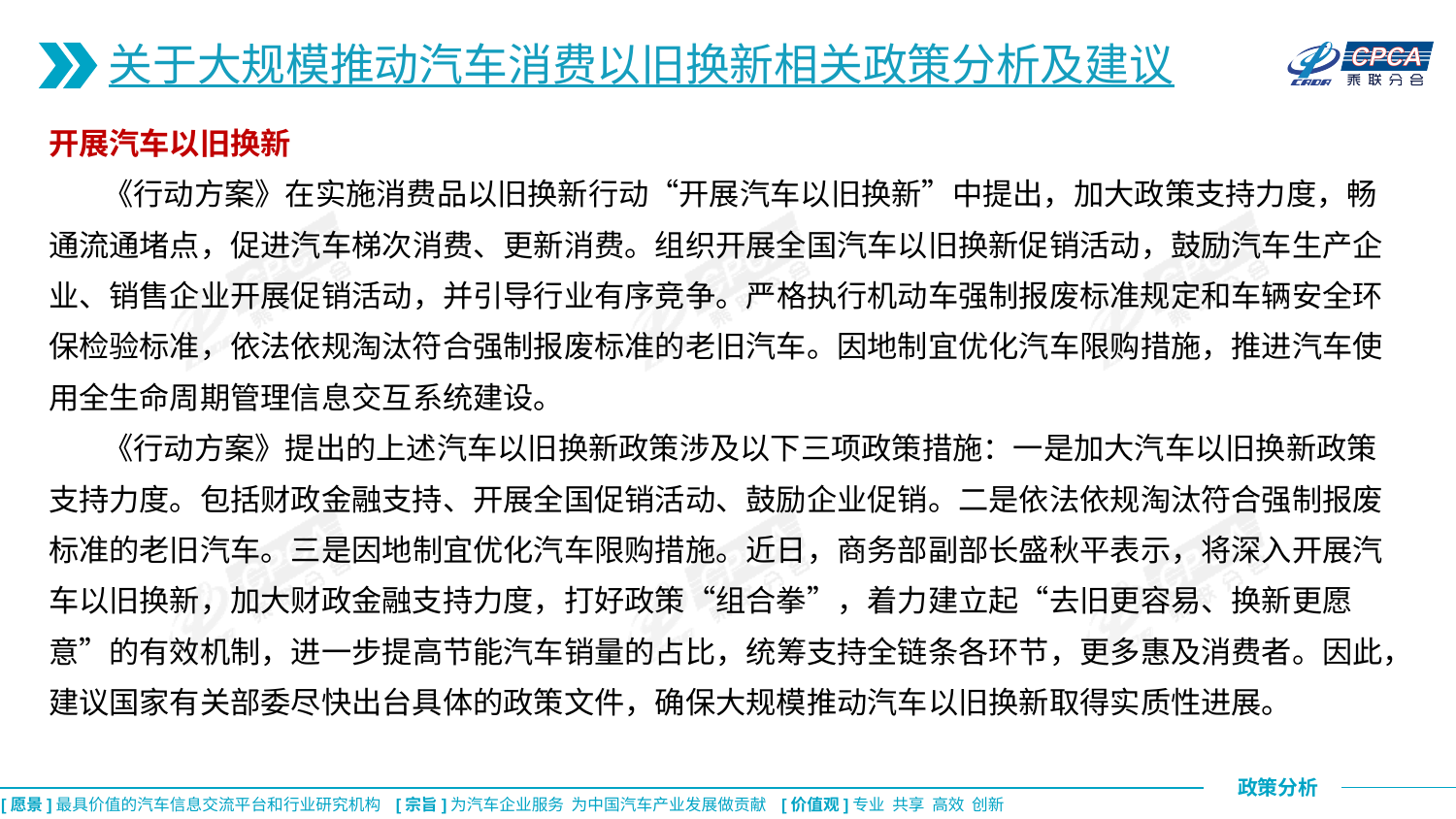

关于大规模推动汽车消费以旧换新相关政策分析及建议
开展汽车以旧换新
       《行动方案》在实施消费品以旧换新行动“开展汽车以旧换新”中提出，加大政策支持力度，畅通流通堵点，促进汽车梯次消费、更新消费。组织开展全国汽车以旧换新促销活动，鼓励汽车生产企业、销售企业开展促销活动，并引导行业有序竞争。严格执行机动车强制报废标准规定和车辆安全环保检验标准，依法依规淘汰符合强制报废标准的老旧汽车。因地制宜优化汽车限购措施，推进汽车使用全生命周期管理信息交互系统建设。
       《行动方案》提出的上述汽车以旧换新政策涉及以下三项政策措施：一是加大汽车以旧换新政策支持力度。包括财政金融支持、开展全国促销活动、鼓励企业促销。二是依法依规淘汰符合强制报废标准的老旧汽车。三是因地制宜优化汽车限购措施。近日，商务部副部长盛秋平表示，将深入开展汽车以旧换新，加大财政金融支持力度，打好政策“组合拳”，着力建立起“去旧更容易、换新更愿意”的有效机制，进一步提高节能汽车销量的占比，统筹支持全链条各环节，更多惠及消费者。因此，建议国家有关部委尽快出台具体的政策文件，确保大规模推动汽车以旧换新取得实质性进展。